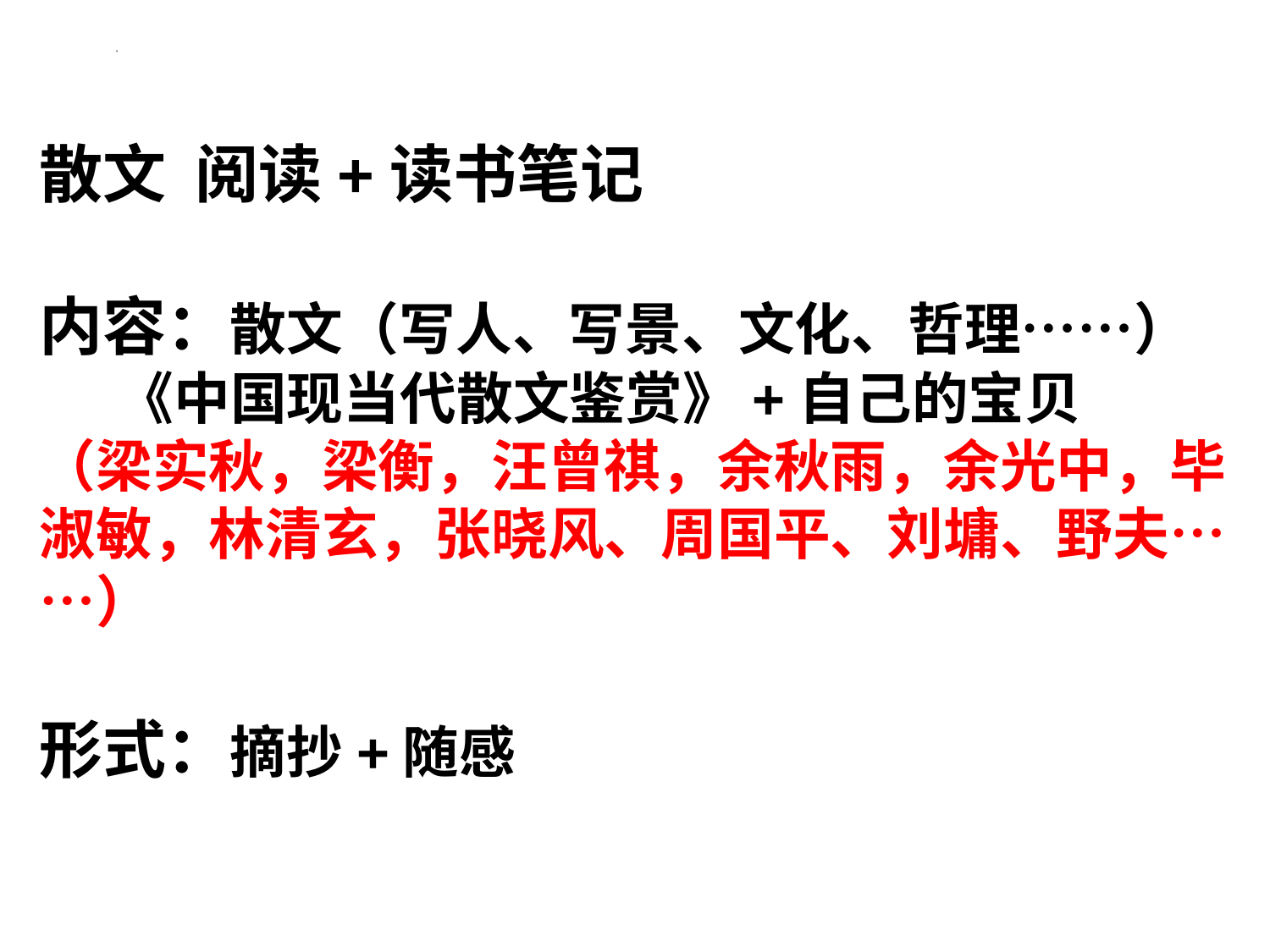

散文  阅读+读书笔记

内容：散文（写人、写景、文化、哲理……）
     《中国现当代散文鉴赏》+自己的宝贝
（梁实秋，梁衡，汪曾祺，余秋雨，余光中，毕淑敏，林清玄，张晓风、周国平、刘墉、野夫……）

形式：摘抄+随感